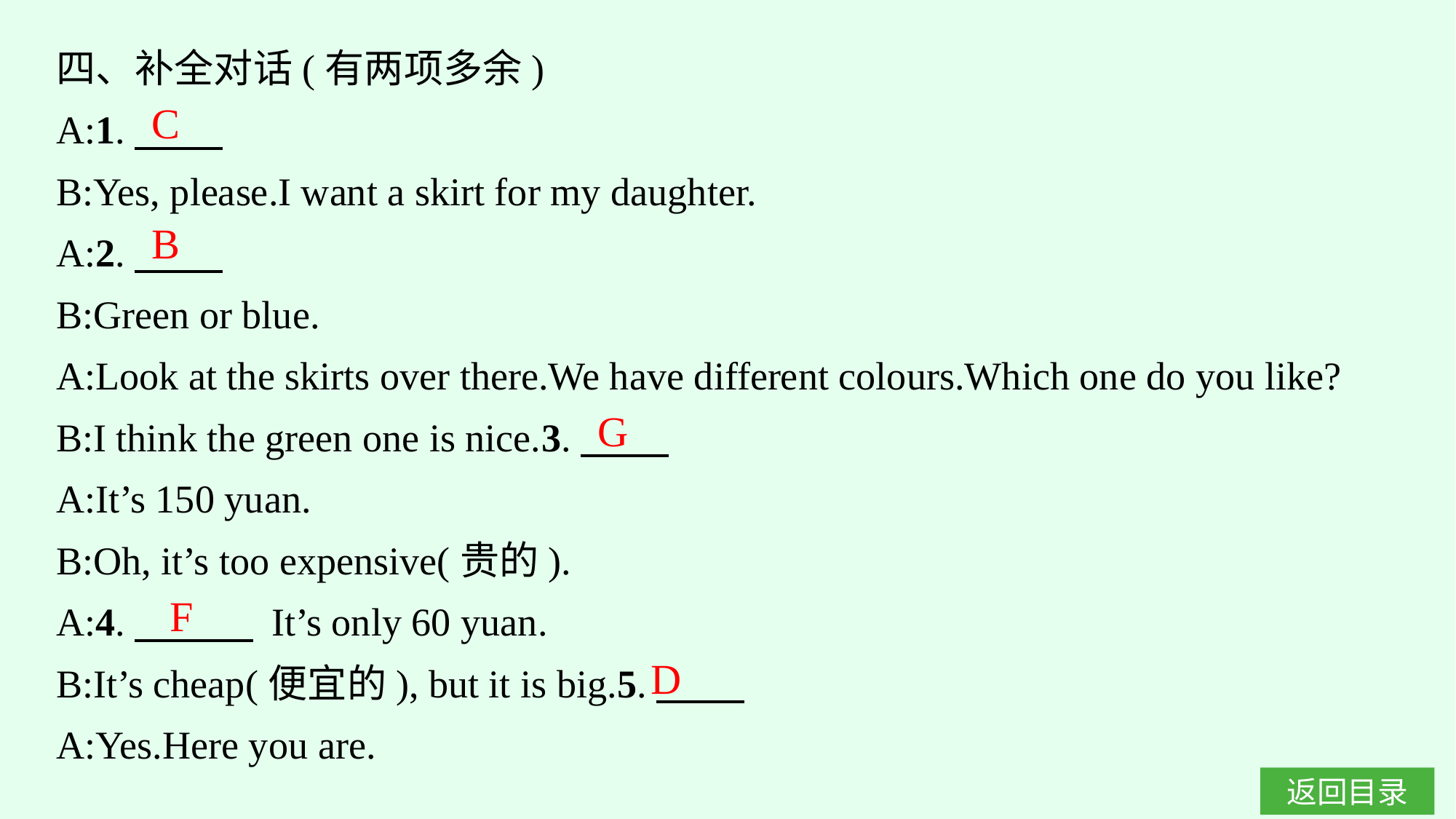

四、补全对话(有两项多余)
A:1.
B:Yes, please.I want a skirt for my daughter.
A:2.
B:Green or blue.
A:Look at the skirts over there.We have different colours.Which one do you like?
B:I think the green one is nice.3.
A:It’s 150 yuan.
B:Oh, it’s too expensive(贵的).
A:4.　　　 It’s only 60 yuan.
B:It’s cheap(便宜的), but it is big.5.
A:Yes.Here you are.
C
B
G
F
D